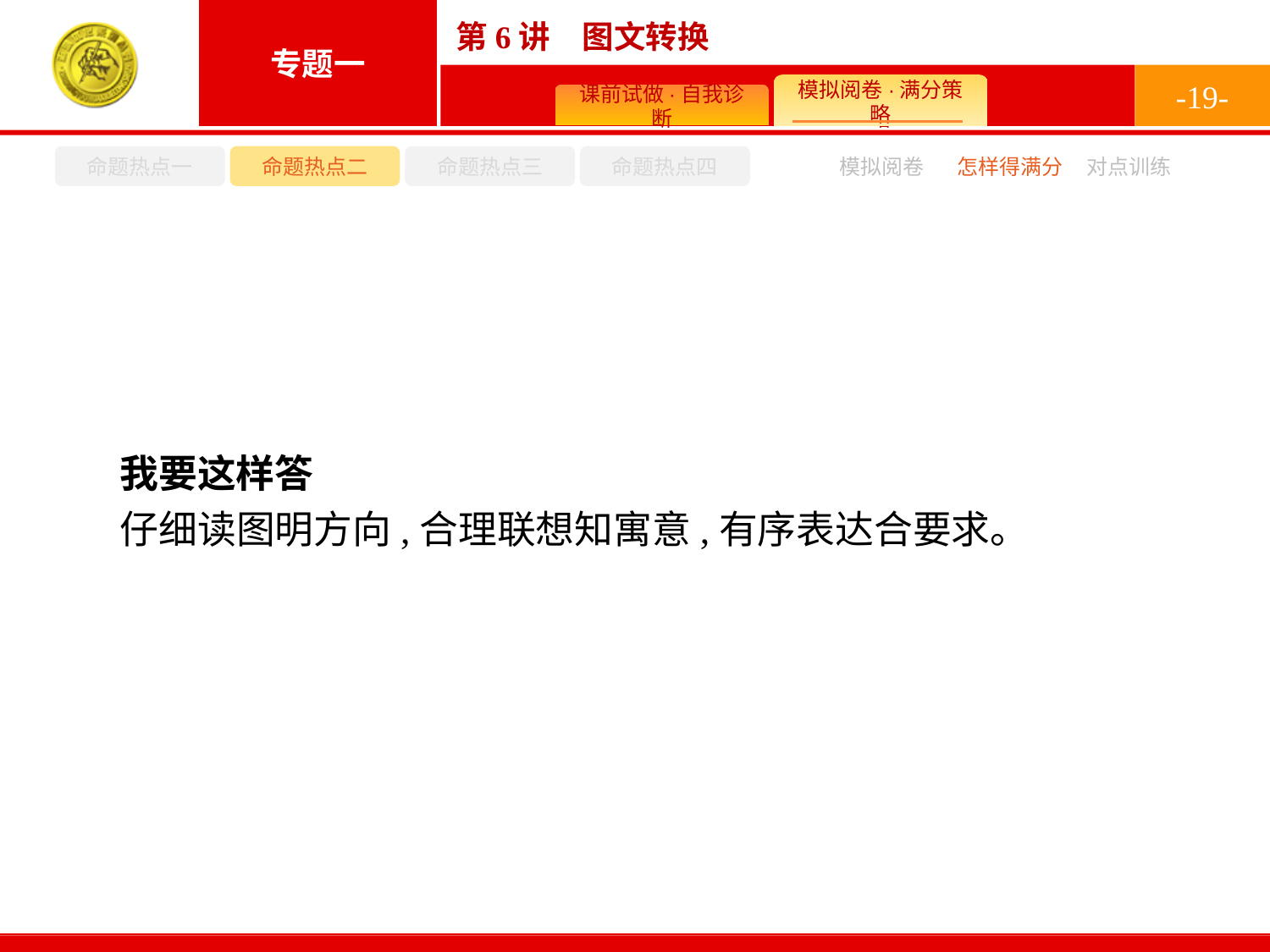

-19-
命题热点一
命题热点二
命题热点三
命题热点四
怎样得满分
模拟阅卷
对点训练
我要这样答
仔细读图明方向,合理联想知寓意,有序表达合要求。